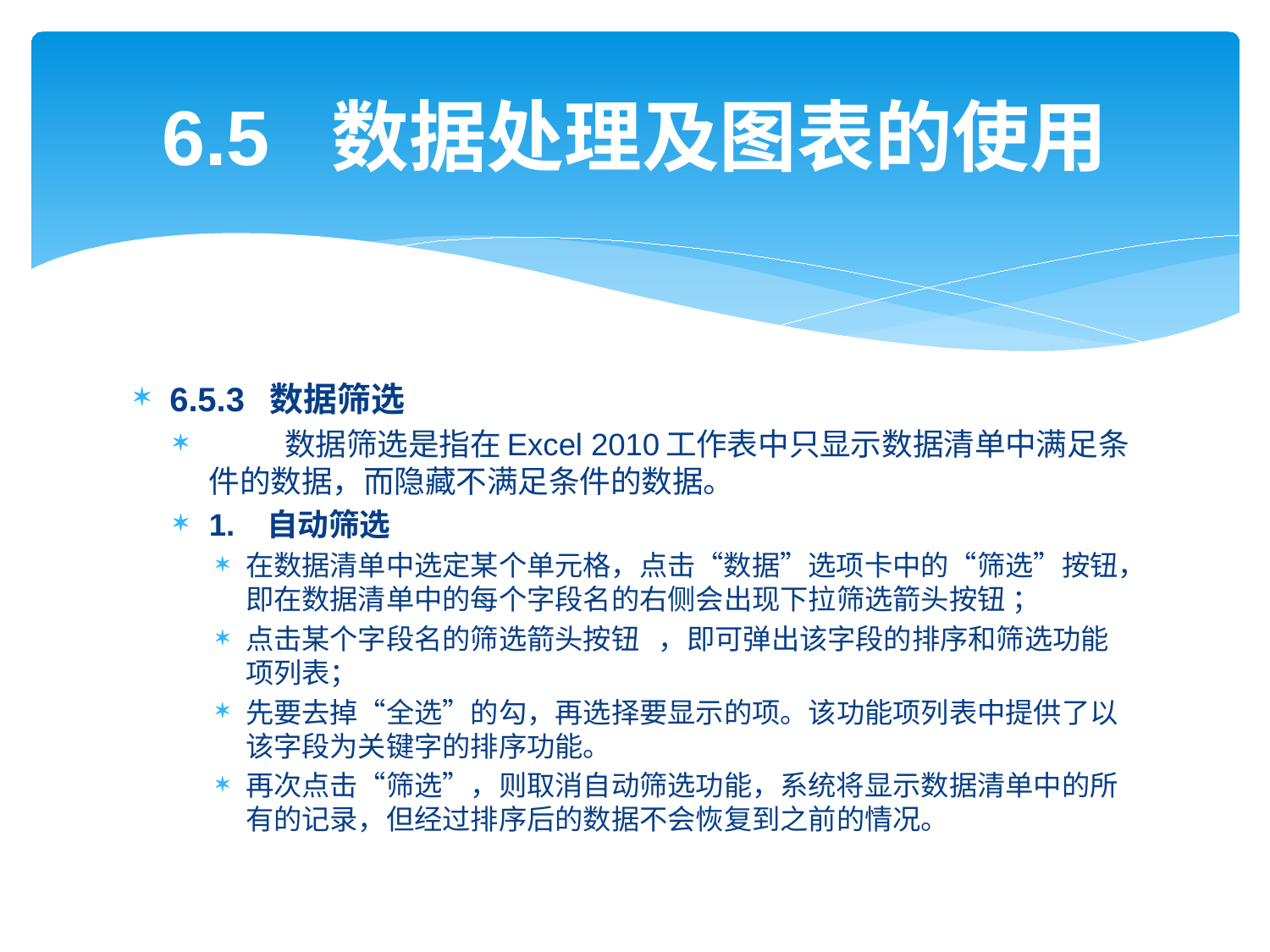

# 6.5  数据处理及图表的使用
6.5.3  数据筛选
          数据筛选是指在Excel 2010工作表中只显示数据清单中满足条件的数据，而隐藏不满足条件的数据。
1.   自动筛选
在数据清单中选定某个单元格，点击“数据”选项卡中的“筛选”按钮，即在数据清单中的每个字段名的右侧会出现下拉筛选箭头按钮 ；
点击某个字段名的筛选箭头按钮   ，即可弹出该字段的排序和筛选功能项列表；
先要去掉“全选”的勾，再选择要显示的项。该功能项列表中提供了以该字段为关键字的排序功能。
再次点击“筛选”，则取消自动筛选功能，系统将显示数据清单中的所有的记录，但经过排序后的数据不会恢复到之前的情况。